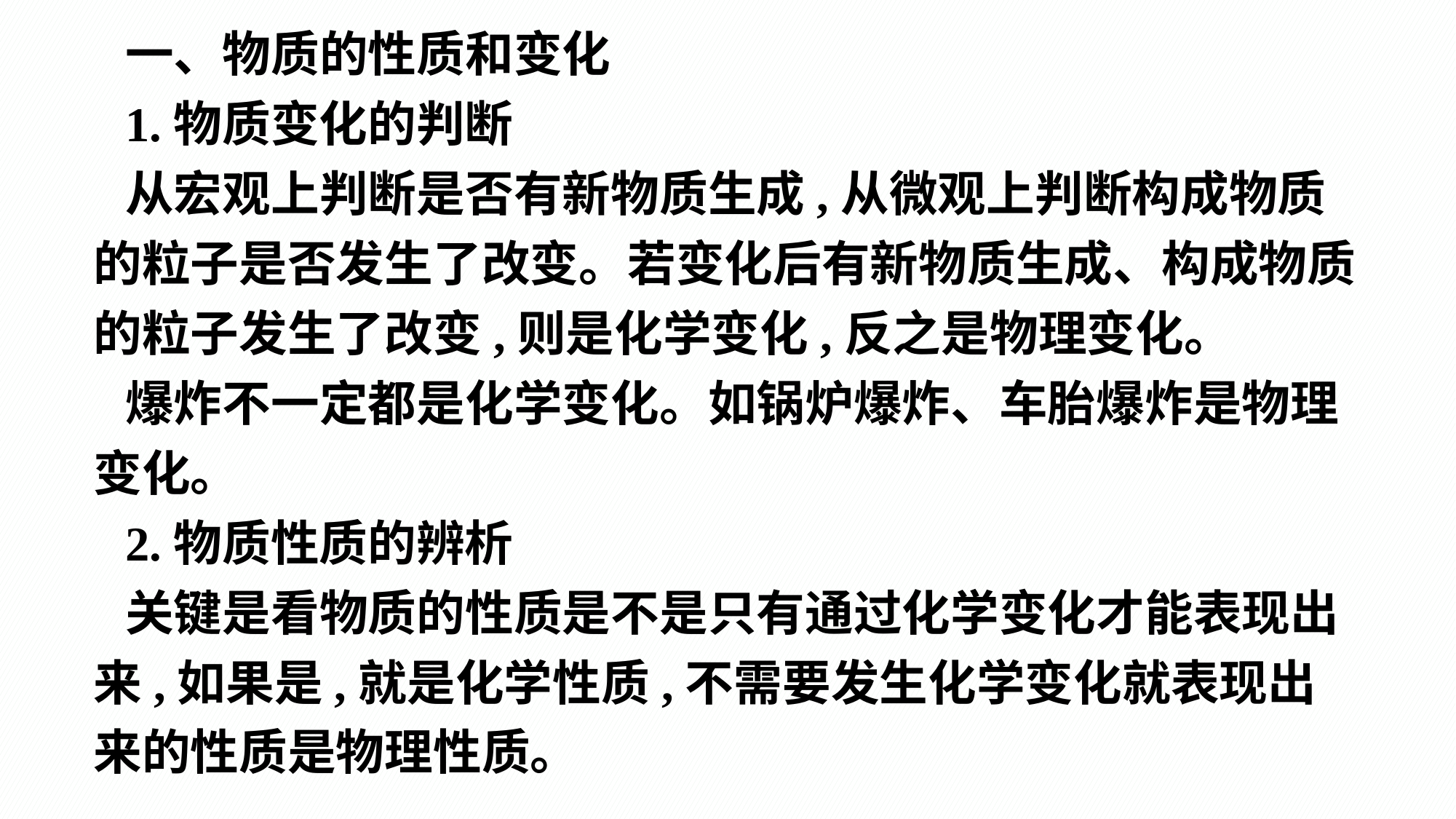

一、物质的性质和变化
1.物质变化的判断
从宏观上判断是否有新物质生成,从微观上判断构成物质的粒子是否发生了改变。若变化后有新物质生成、构成物质的粒子发生了改变,则是化学变化,反之是物理变化。
爆炸不一定都是化学变化。如锅炉爆炸、车胎爆炸是物理变化。
2.物质性质的辨析
关键是看物质的性质是不是只有通过化学变化才能表现出来,如果是,就是化学性质,不需要发生化学变化就表现出来的性质是物理性质。